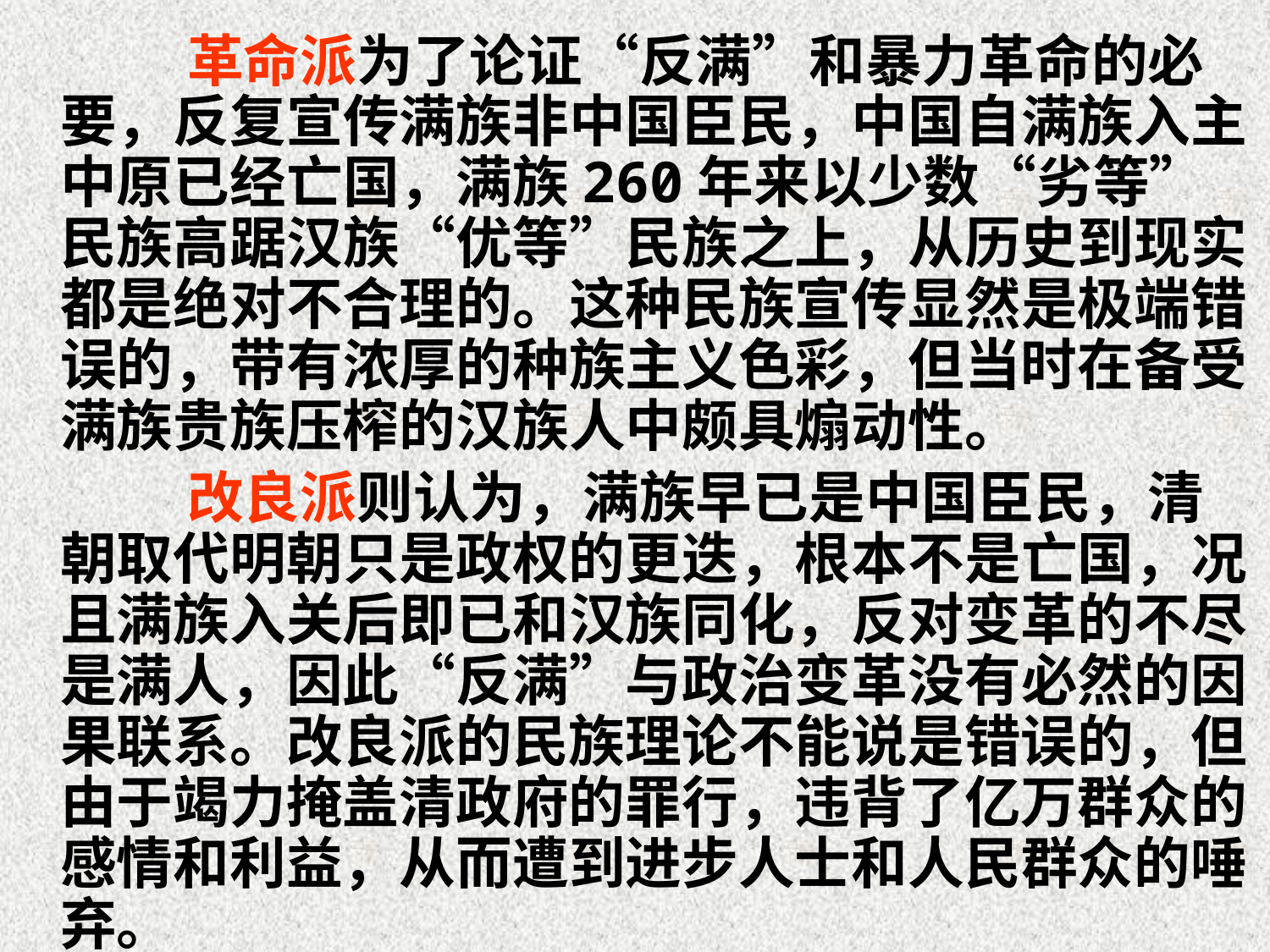

革命派为了论证“反满”和暴力革命的必要，反复宣传满族非中国臣民，中国自满族入主中原已经亡国，满族260年来以少数“劣等”民族高踞汉族“优等”民族之上，从历史到现实都是绝对不合理的。这种民族宣传显然是极端错误的，带有浓厚的种族主义色彩，但当时在备受满族贵族压榨的汉族人中颇具煽动性。
		改良派则认为，满族早已是中国臣民，清朝取代明朝只是政权的更迭，根本不是亡国，况且满族入关后即已和汉族同化，反对变革的不尽是满人，因此“反满”与政治变革没有必然的因果联系。改良派的民族理论不能说是错误的，但由于竭力掩盖清政府的罪行，违背了亿万群众的感情和利益，从而遭到进步人士和人民群众的唾弃。